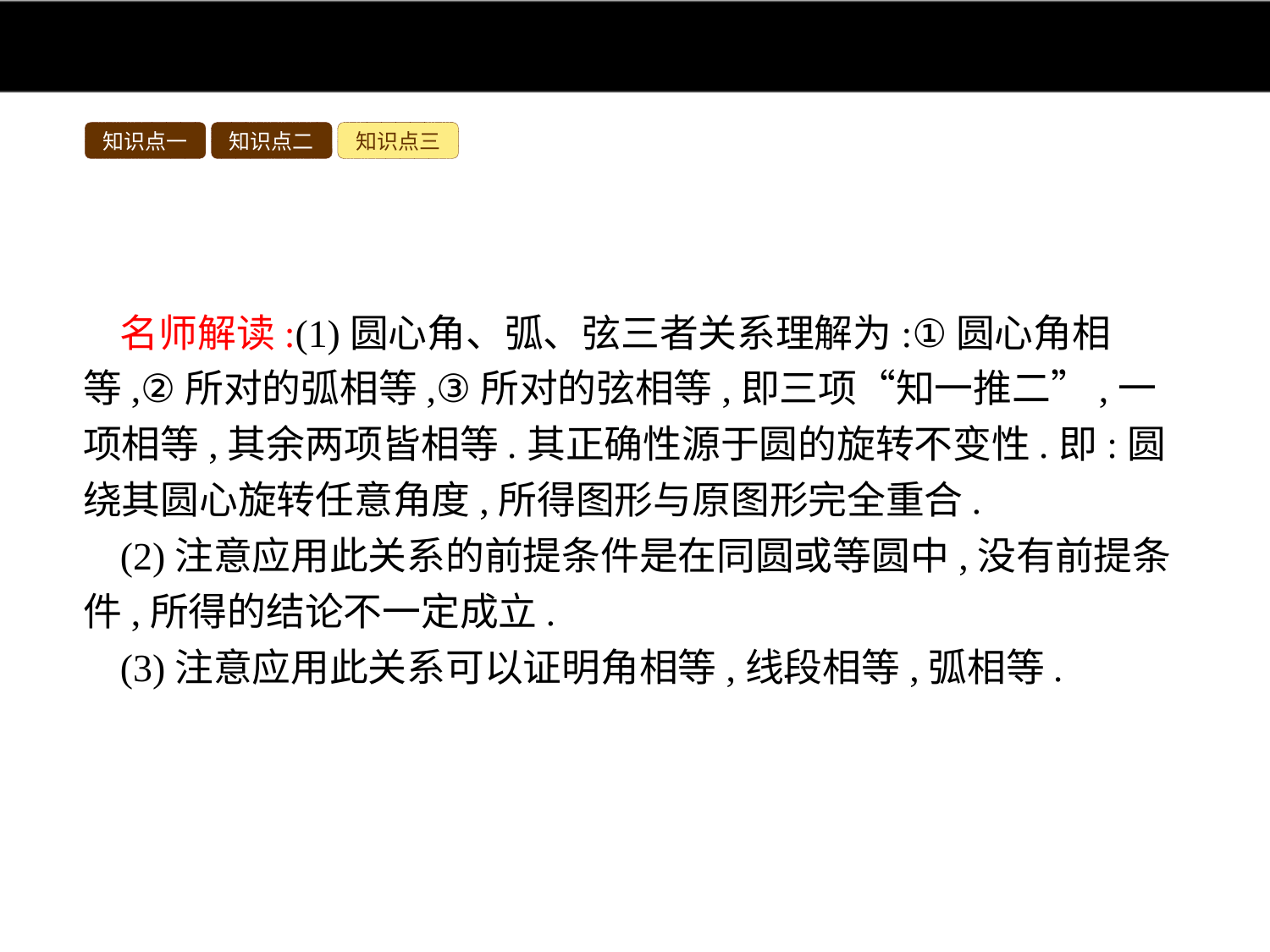

知识点一
知识点二
知识点三
名师解读:(1)圆心角、弧、弦三者关系理解为:①圆心角相等,②所对的弧相等,③所对的弦相等,即三项“知一推二”,一项相等,其余两项皆相等.其正确性源于圆的旋转不变性.即:圆绕其圆心旋转任意角度,所得图形与原图形完全重合.
(2)注意应用此关系的前提条件是在同圆或等圆中,没有前提条件,所得的结论不一定成立.
(3)注意应用此关系可以证明角相等,线段相等,弧相等.